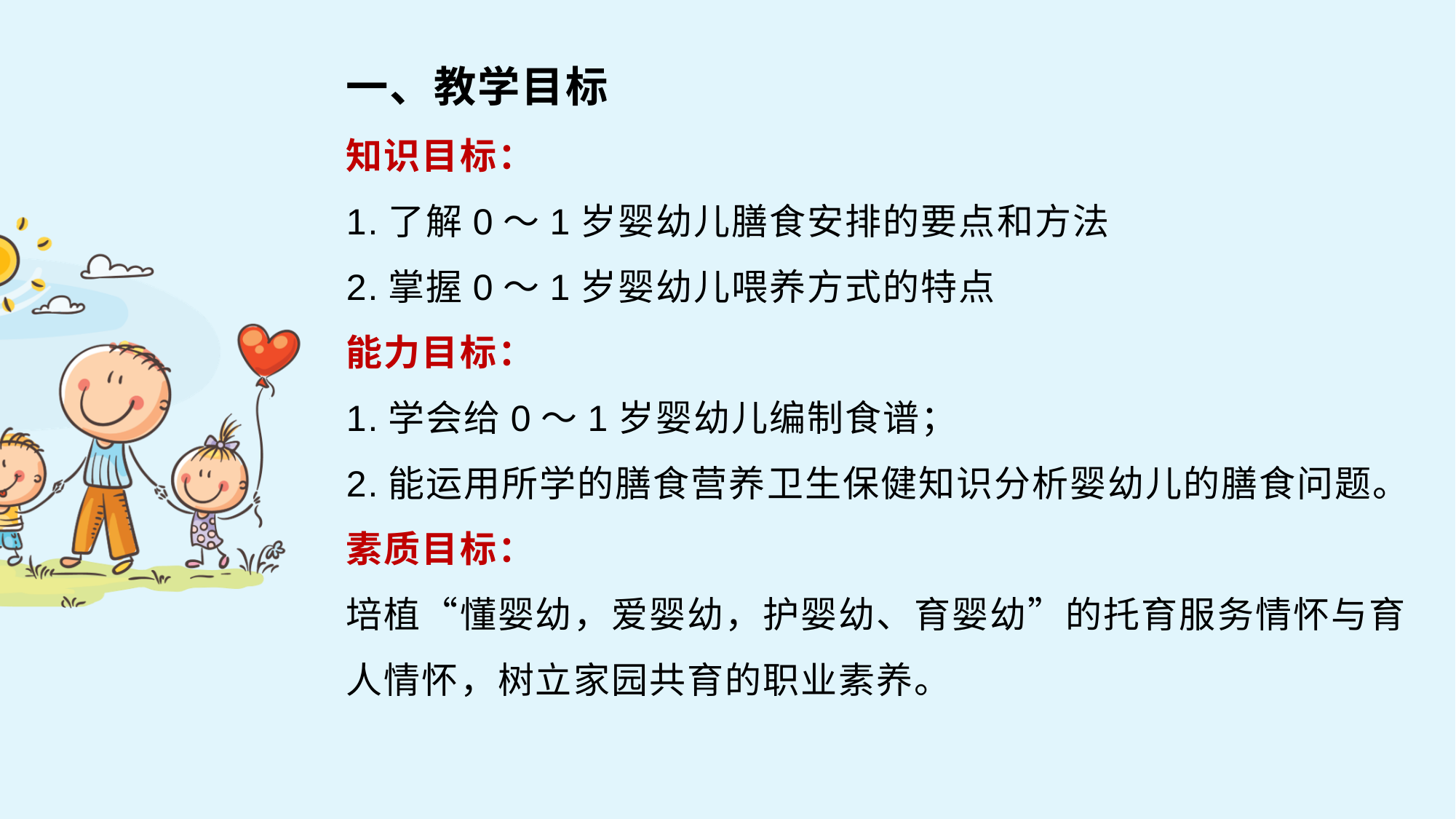

一、教学目标
知识目标：
1.了解0～1岁婴幼儿膳食安排的要点和方法
2.掌握0～1岁婴幼儿喂养方式的特点
能力目标：
1.学会给0～1岁婴幼儿编制食谱；
2.能运用所学的膳食营养卫生保健知识分析婴幼儿的膳食问题。
素质目标：
培植“懂婴幼，爱婴幼，护婴幼、育婴幼”的托育服务情怀与育人情怀，树立家园共育的职业素养。